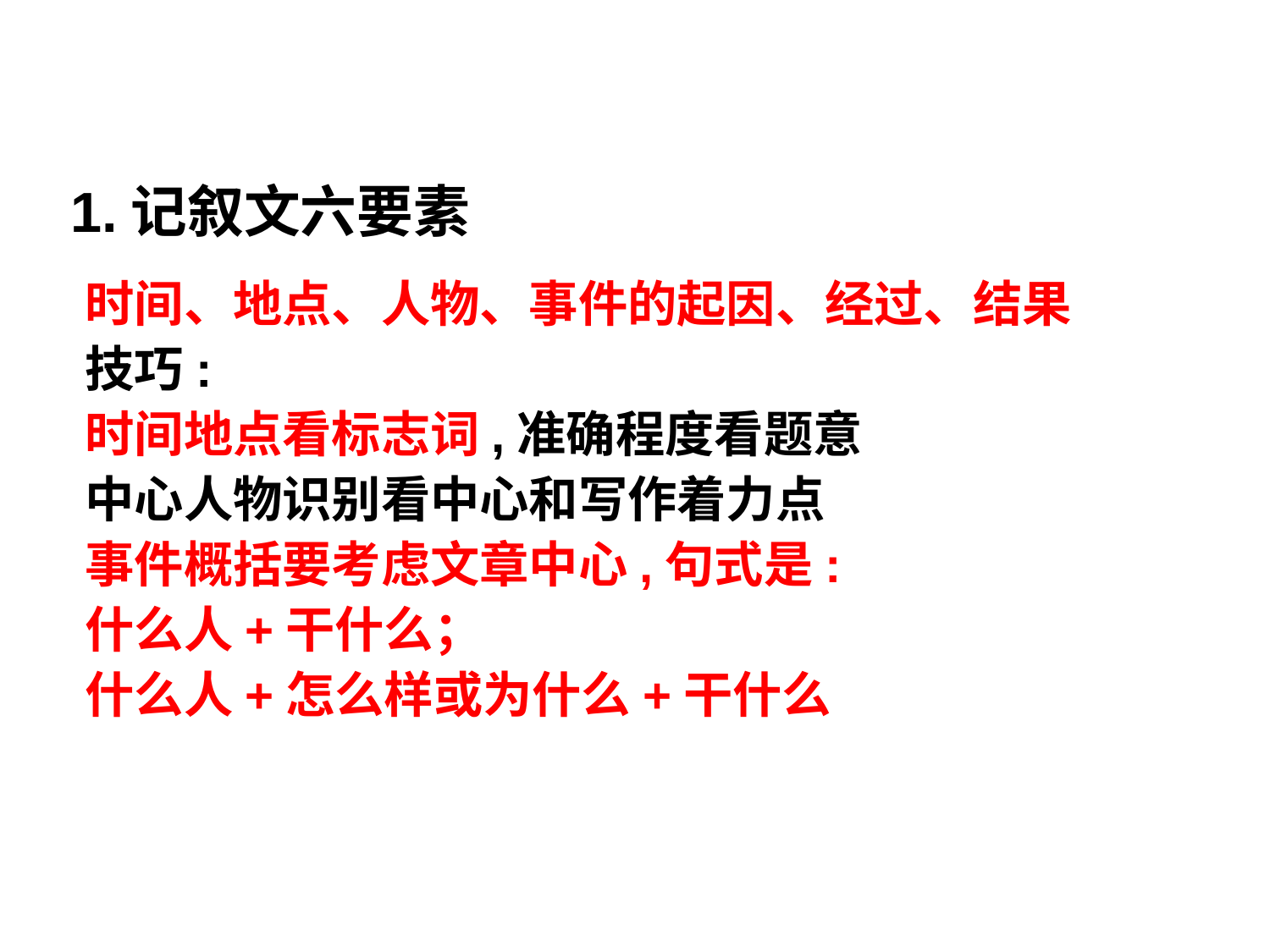

1.记叙文六要素
时间、地点、人物、事件的起因、经过、结果
技巧:
时间地点看标志词,准确程度看题意
中心人物识别看中心和写作着力点
事件概括要考虑文章中心,句式是:
什么人+干什么；
什么人+怎么样或为什么+干什么